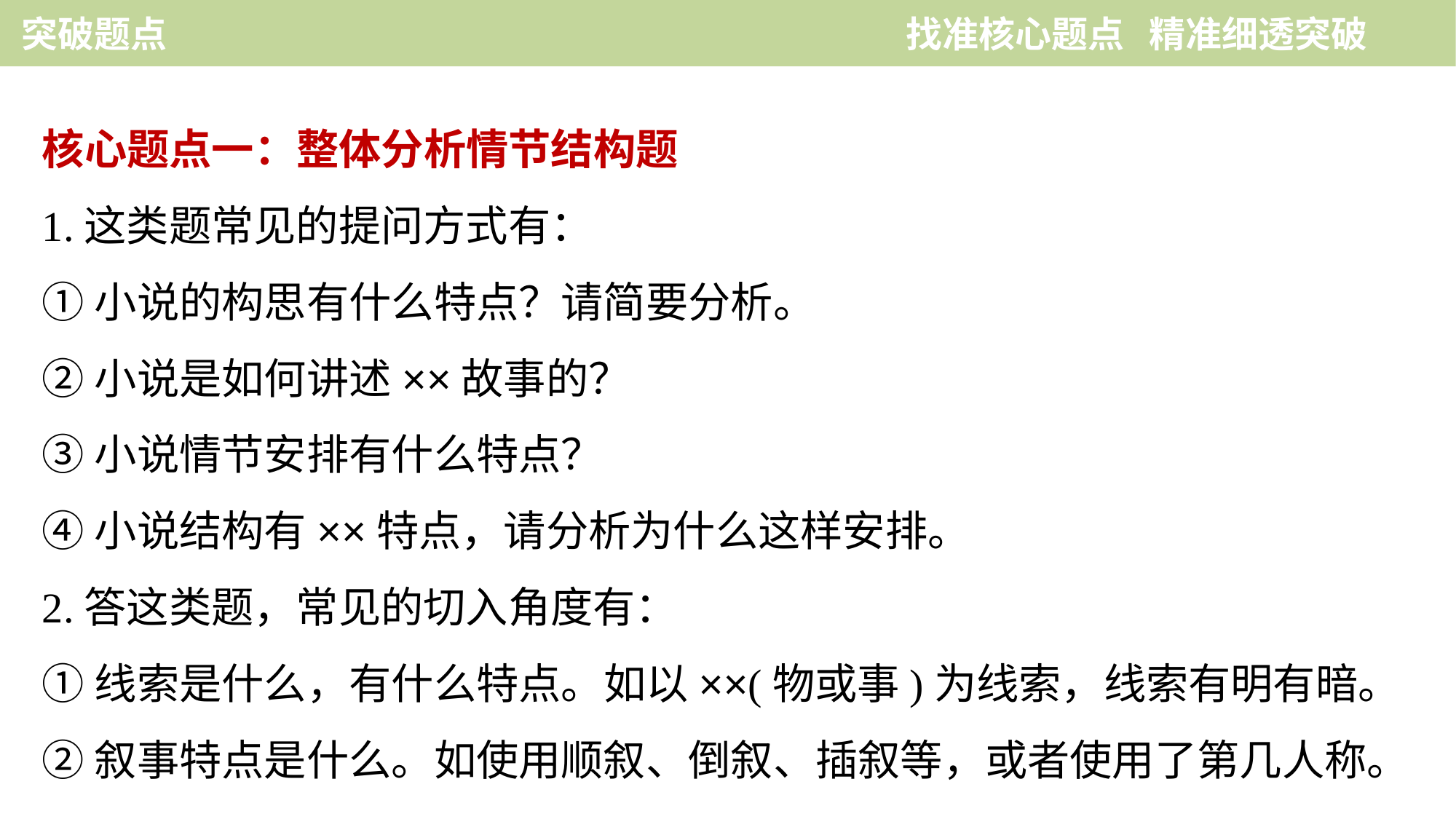

突破题点　　　　　　　　　　　　　　                            找准核心题点   精准细透突破
核心题点一：整体分析情节结构题
1.这类题常见的提问方式有：
①小说的构思有什么特点？请简要分析。
②小说是如何讲述××故事的？
③小说情节安排有什么特点？
④小说结构有××特点，请分析为什么这样安排。
2.答这类题，常见的切入角度有：
①线索是什么，有什么特点。如以××(物或事)为线索，线索有明有暗。
②叙事特点是什么。如使用顺叙、倒叙、插叙等，或者使用了第几人称。